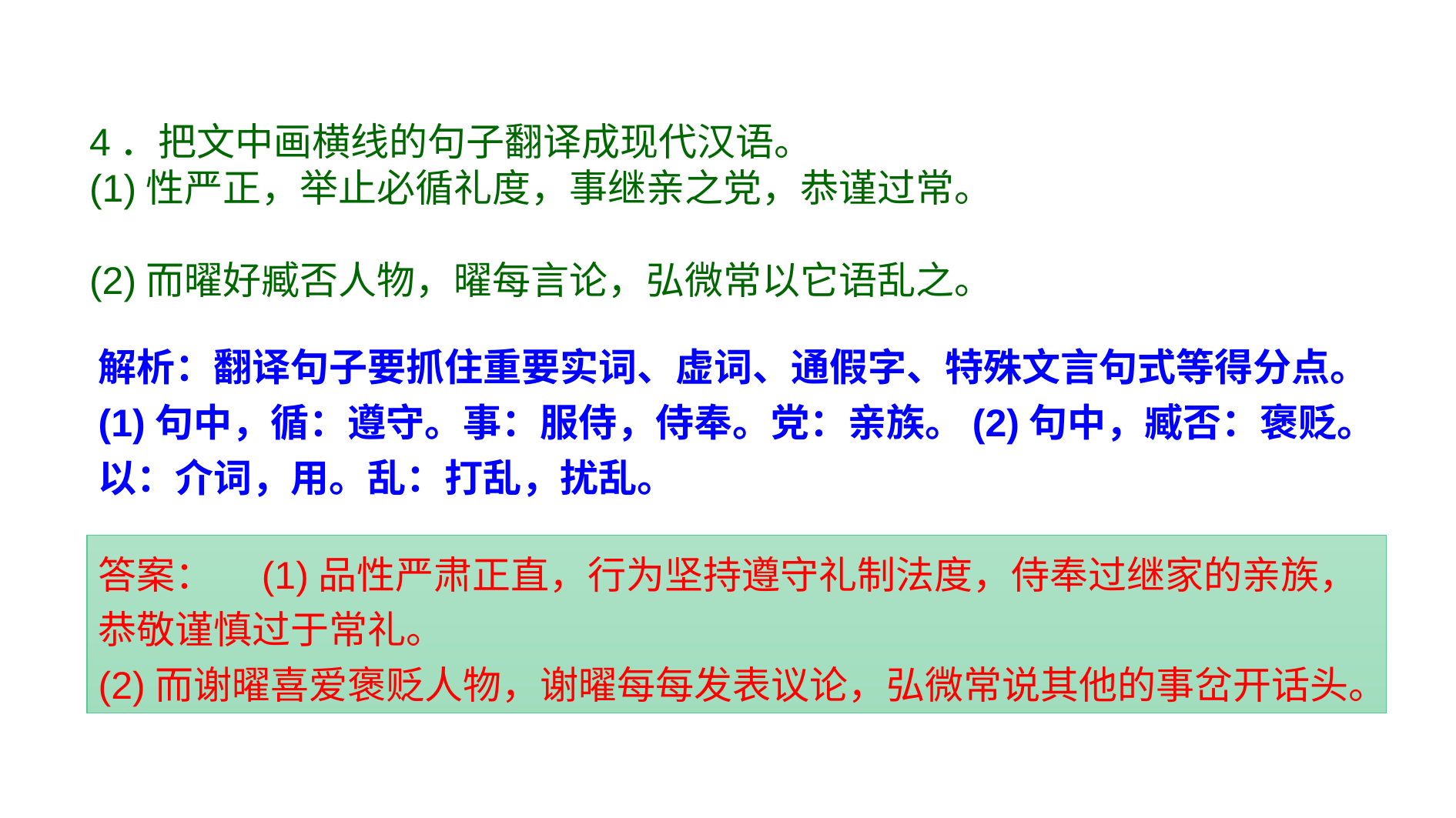

4．把文中画横线的句子翻译成现代汉语。
(1)性严正，举止必循礼度，事继亲之党，恭谨过常。

(2)而曜好臧否人物，曜每言论，弘微常以它语乱之。

解析：翻译句子要抓住重要实词、虚词、通假字、特殊文言句式等得分点。(1)句中，循：遵守。事：服侍，侍奉。党：亲族。(2)句中，臧否：褒贬。以：介词，用。乱：打乱，扰乱。
答案：　(1)品性严肃正直，行为坚持遵守礼制法度，侍奉过继家的亲族，恭敬谨慎过于常礼。
(2)而谢曜喜爱褒贬人物，谢曜每每发表议论，弘微常说其他的事岔开话头。